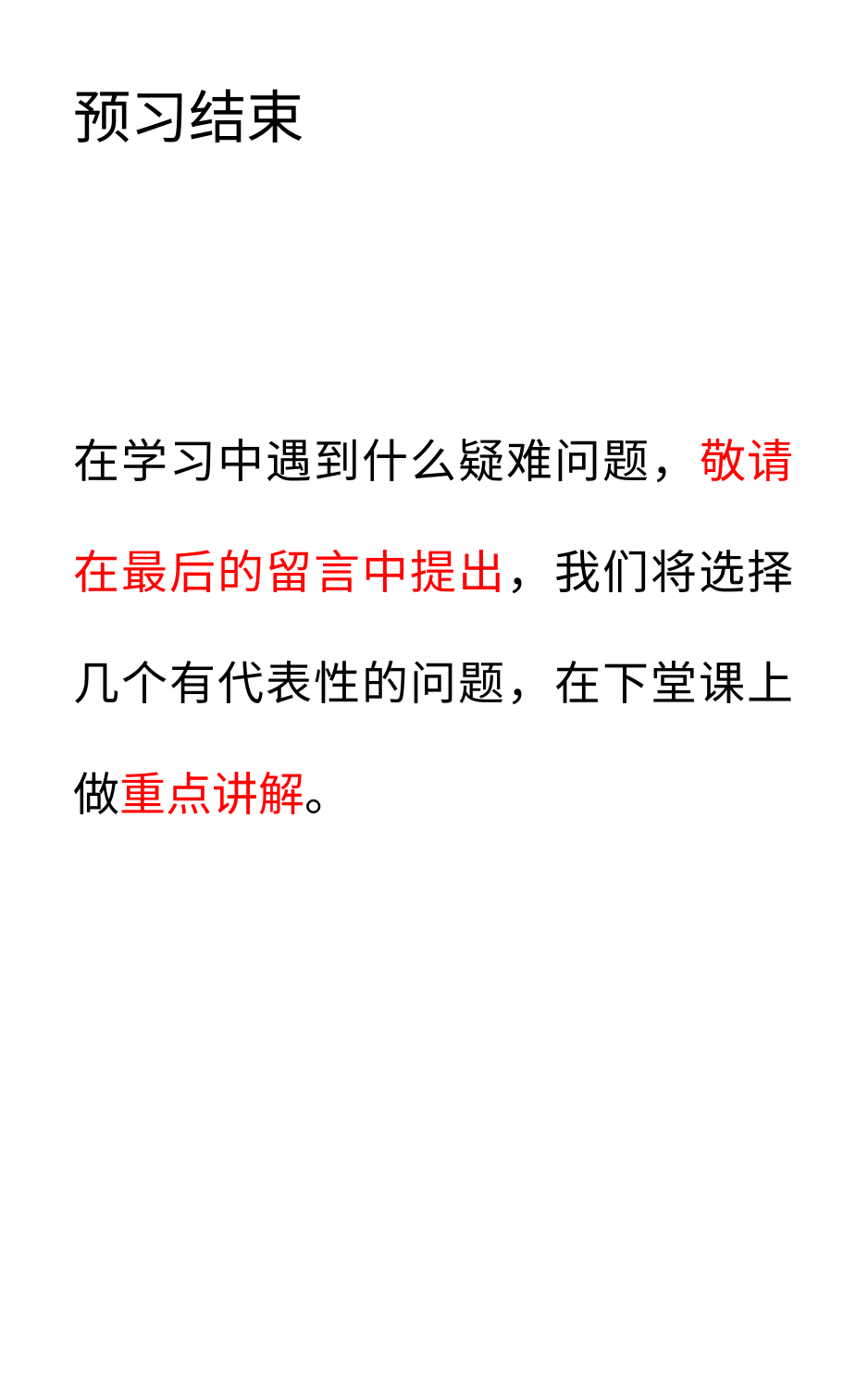

# 预习结束
在学习中遇到什么疑难问题，敬请在最后的留言中提出，我们将选择几个有代表性的问题，在下堂课上做重点讲解。